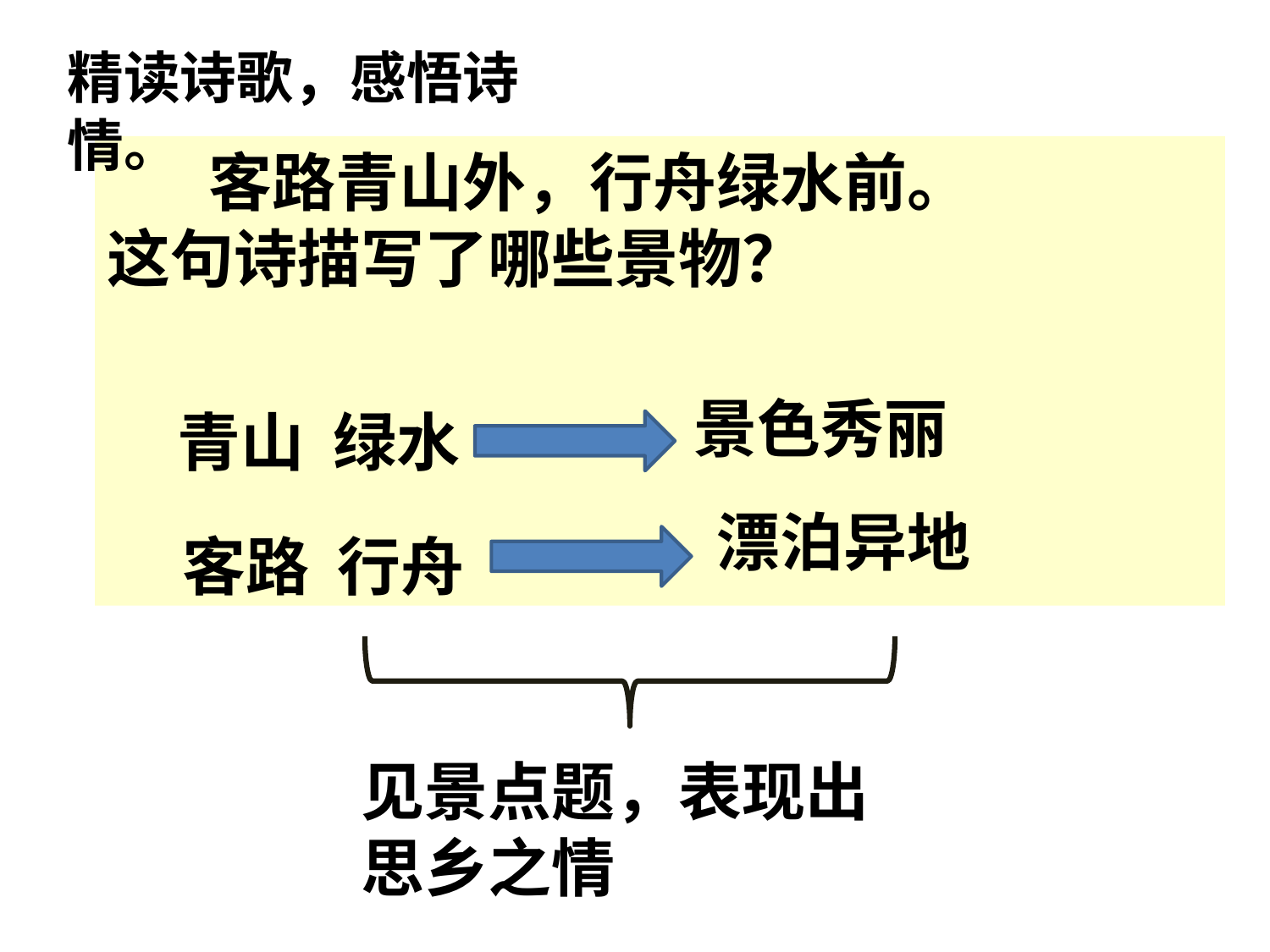

精读诗歌，感悟诗情。

      客路青山外，行舟绿水前。
这句诗描写了哪些景物？

景色秀丽
青山  绿水

漂泊异地
客路  行舟

见景点题，表现出思乡之情